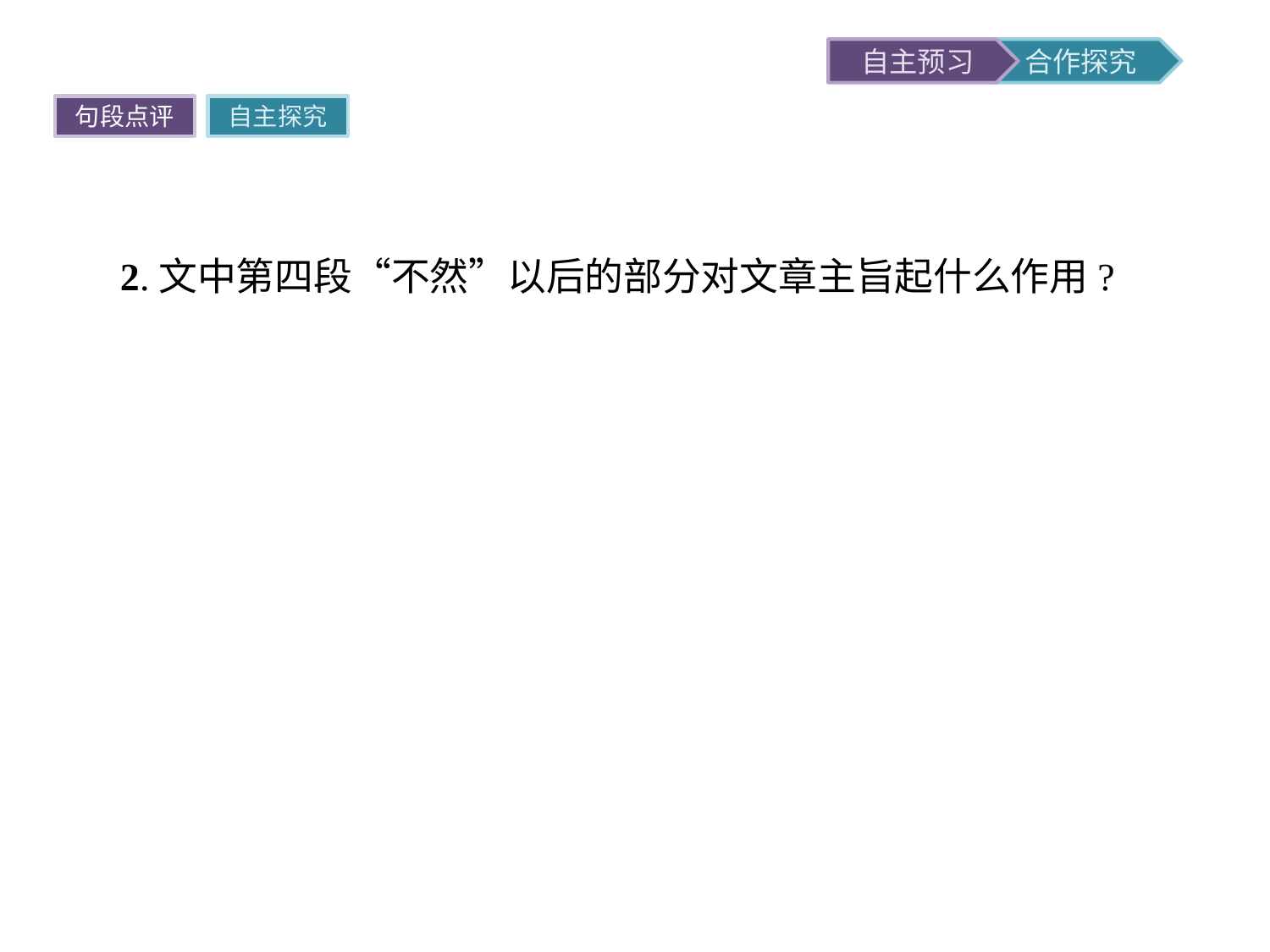

句段点评
自主探究
2.文中第四段“不然”以后的部分对文章主旨起什么作用?
提示文章至此主旨已显,似乎可以打住了。然而文情又生波澜,用“不然”两字反面说开去,再深一层说明文章主旨。作者仍由写景入手,绘出了一幅与前迥异的画面:连绵不断的山冈,深不见底的山谷,宽广的森林,参天的古树,清风吹动,明月高照。这一切显得幽凄寂寥,在以谪为患的诗人士大夫看来,当然会触景生情,黯然神伤。故作者不由得说道:“乌睹其为快也哉!”这句话既照应了前文的“使其中不自得,将何往而非病”,又进一步衬托了张梦得“何适而非快”的旷达胸怀,其反诘的语气发人深思,言尽而意不尽。